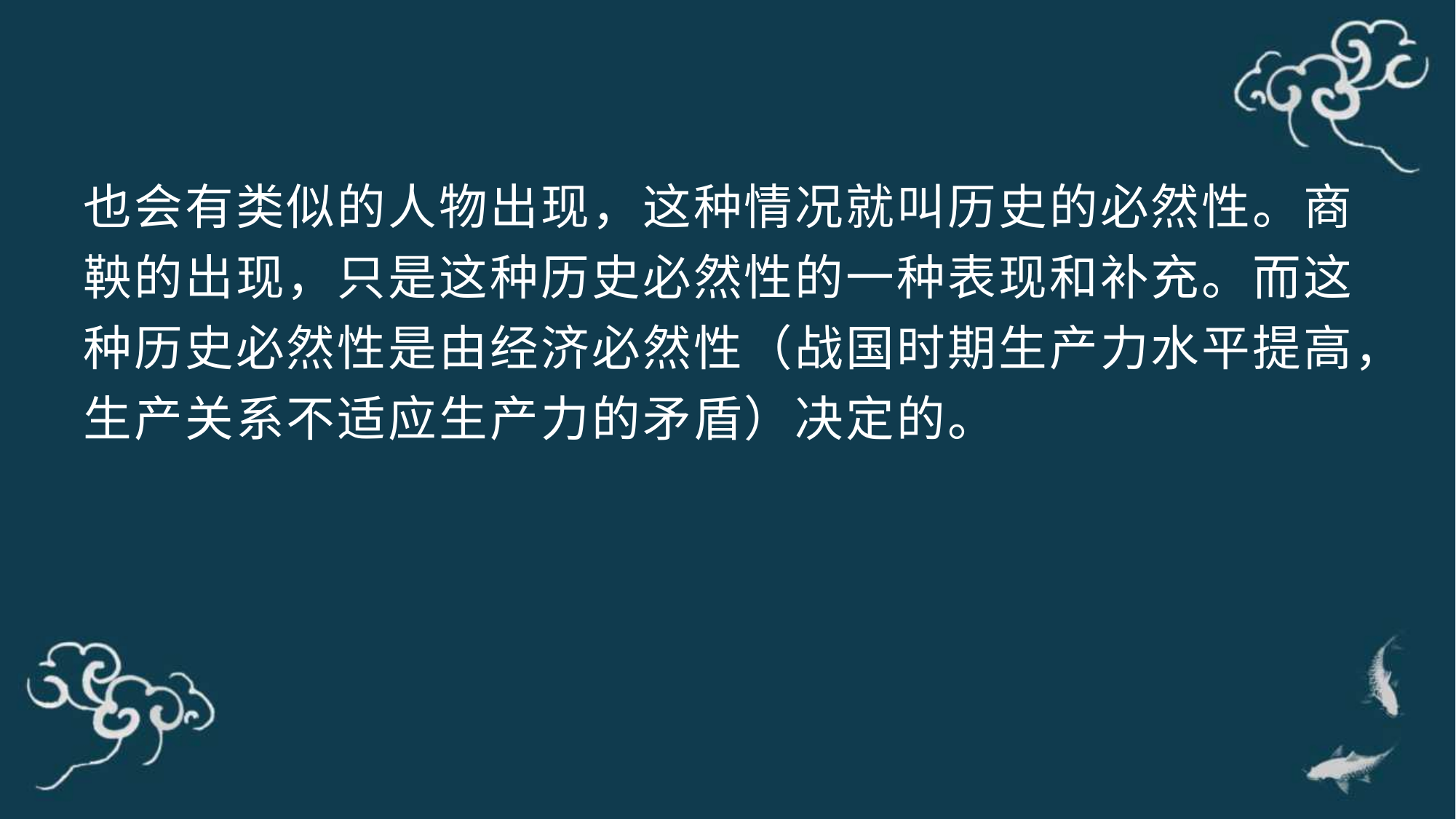

也会有类似的人物出现，这种情况就叫历史的必然性。商鞅的出现，只是这种历史必然性的一种表现和补充。而这种历史必然性是由经济必然性（战国时期生产力水平提高，生产关系不适应生产力的矛盾）决定的。